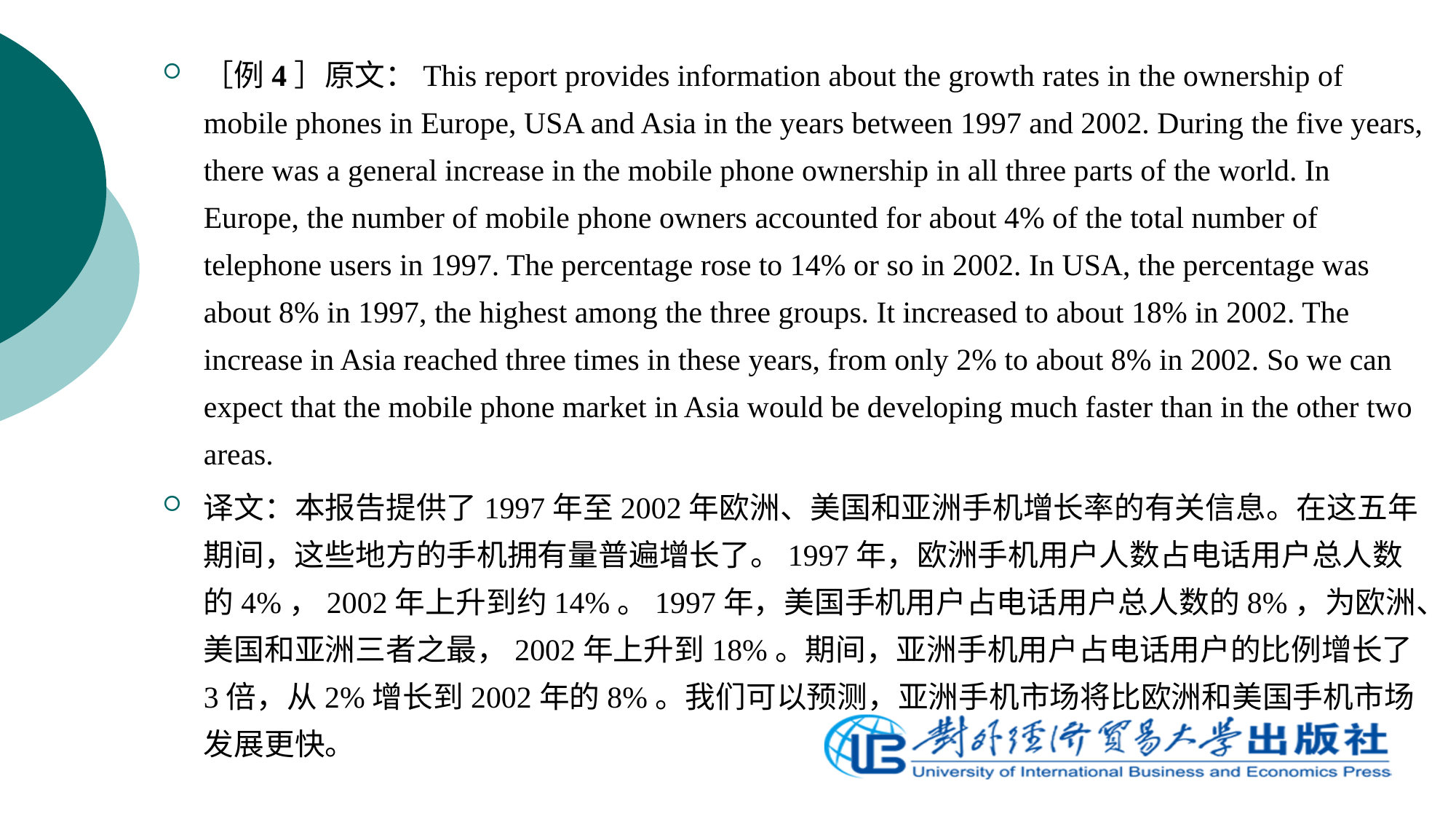

［例4］原文：This report provides information about the growth rates in the ownership of mobile phones in Europe, USA and Asia in the years between 1997 and 2002. During the five years, there was a general increase in the mobile phone ownership in all three parts of the world. In Europe, the number of mobile phone owners accounted for about 4% of the total number of telephone users in 1997. The percentage rose to 14% or so in 2002. In USA, the percentage was about 8% in 1997, the highest among the three groups. It increased to about 18% in 2002. The increase in Asia reached three times in these years, from only 2% to about 8% in 2002. So we can expect that the mobile phone market in Asia would be developing much faster than in the other two areas.
译文：本报告提供了1997年至2002年欧洲、美国和亚洲手机增长率的有关信息。在这五年期间，这些地方的手机拥有量普遍增长了。1997年，欧洲手机用户人数占电话用户总人数的4%，2002年上升到约14%。1997年，美国手机用户占电话用户总人数的8%，为欧洲、美国和亚洲三者之最，2002年上升到18%。期间，亚洲手机用户占电话用户的比例增长了3倍，从2%增长到2002年的8%。我们可以预测，亚洲手机市场将比欧洲和美国手机市场发展更快。